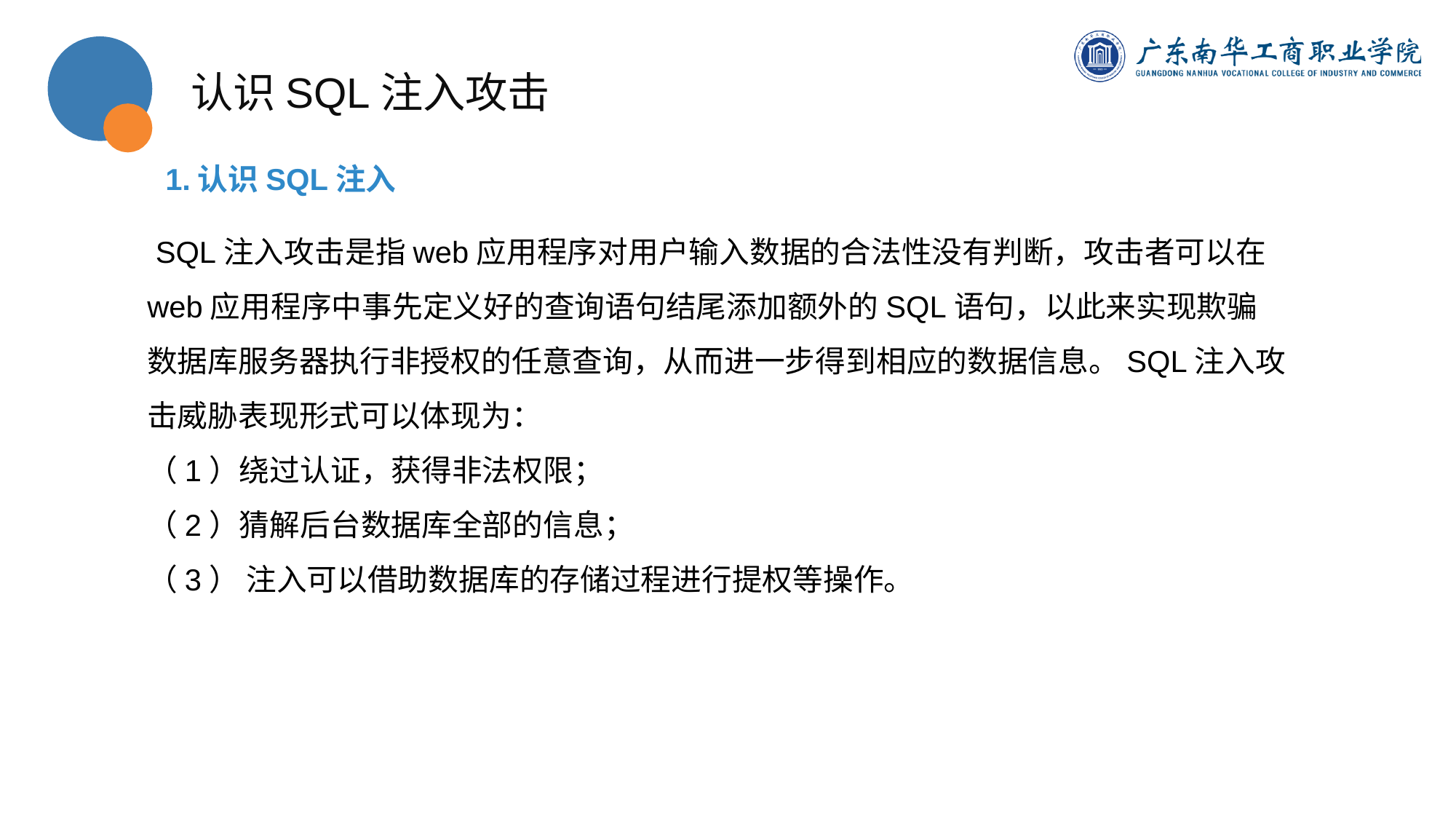

认识SQL注入攻击

1.认识SQL注入
 SQL注入攻击是指web应用程序对用户输入数据的合法性没有判断，攻击者可以在web应用程序中事先定义好的查询语句结尾添加额外的SQL语句，以此来实现欺骗数据库服务器执行非授权的任意查询，从而进一步得到相应的数据信息。SQL注入攻击威胁表现形式可以体现为：
（1）绕过认证，获得非法权限；
（2）猜解后台数据库全部的信息；
（3） 注入可以借助数据库的存储过程进行提权等操作。